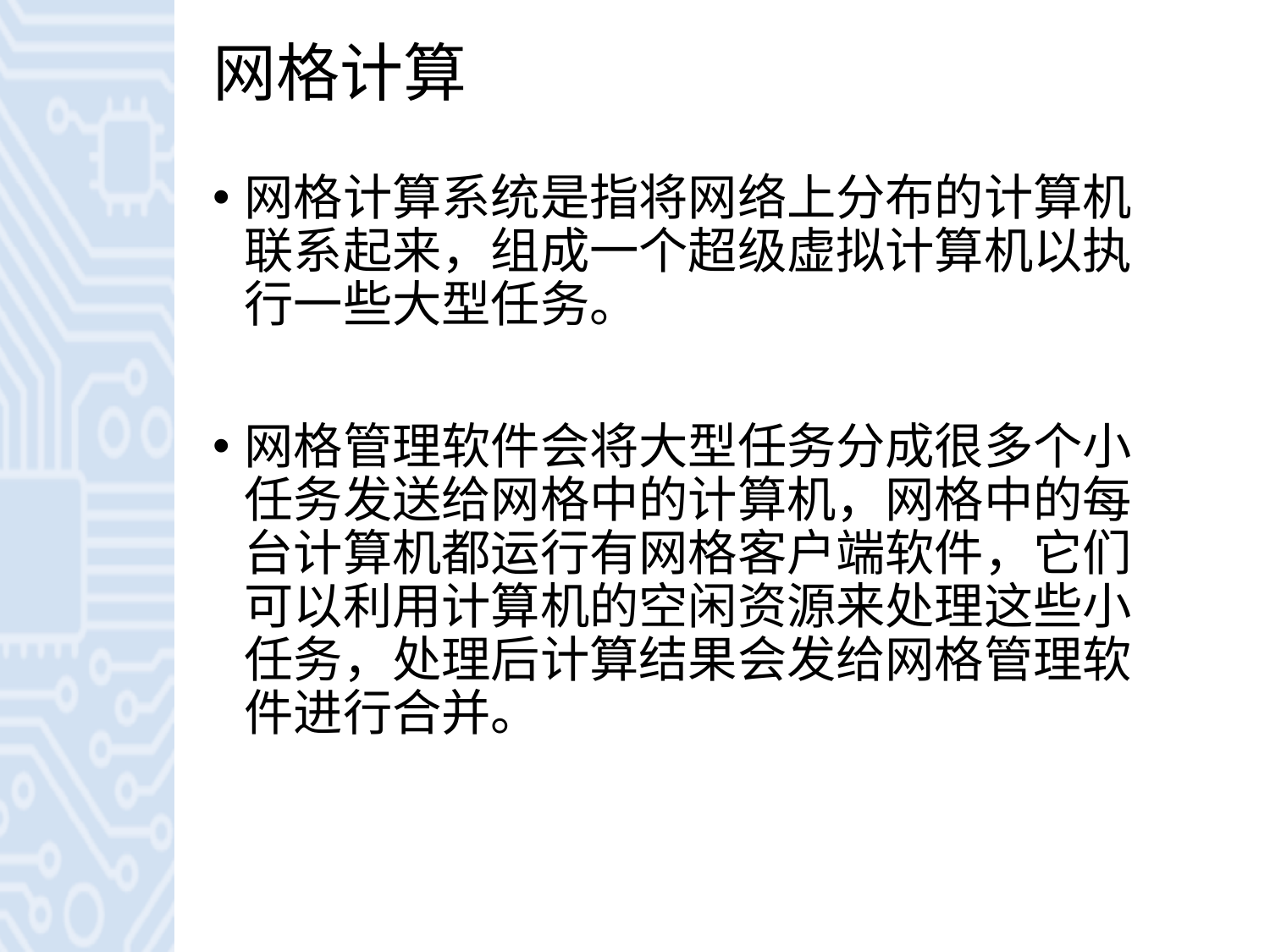

# 网格计算
网格计算系统是指将网络上分布的计算机联系起来，组成一个超级虚拟计算机以执行一些大型任务。

网格管理软件会将大型任务分成很多个小任务发送给网格中的计算机，网格中的每台计算机都运行有网格客户端软件，它们可以利用计算机的空闲资源来处理这些小任务，处理后计算结果会发给网格管理软件进行合并。